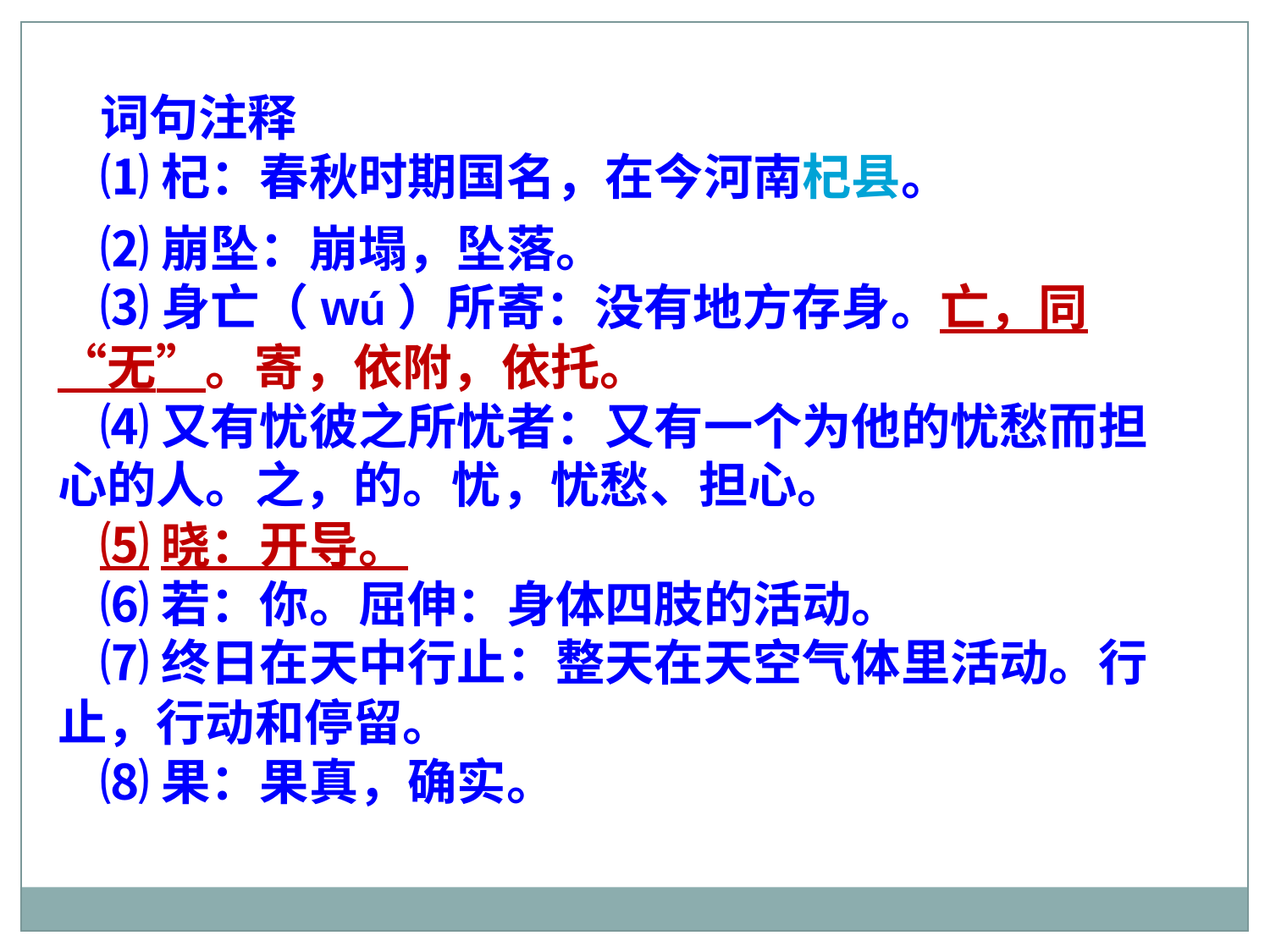

词句注释
⑴杞：春秋时期国名，在今河南杞县。
⑵崩坠：崩塌，坠落。
⑶身亡（wú）所寄：没有地方存身。亡，同“无”。寄，依附，依托。
⑷又有忧彼之所忧者：又有一个为他的忧愁而担心的人。之，的。忧，忧愁、担心。
⑸晓：开导。
⑹若：你。屈伸：身体四肢的活动。
⑺终日在天中行止：整天在天空气体里活动。行止，行动和停留。
⑻果：果真，确实。